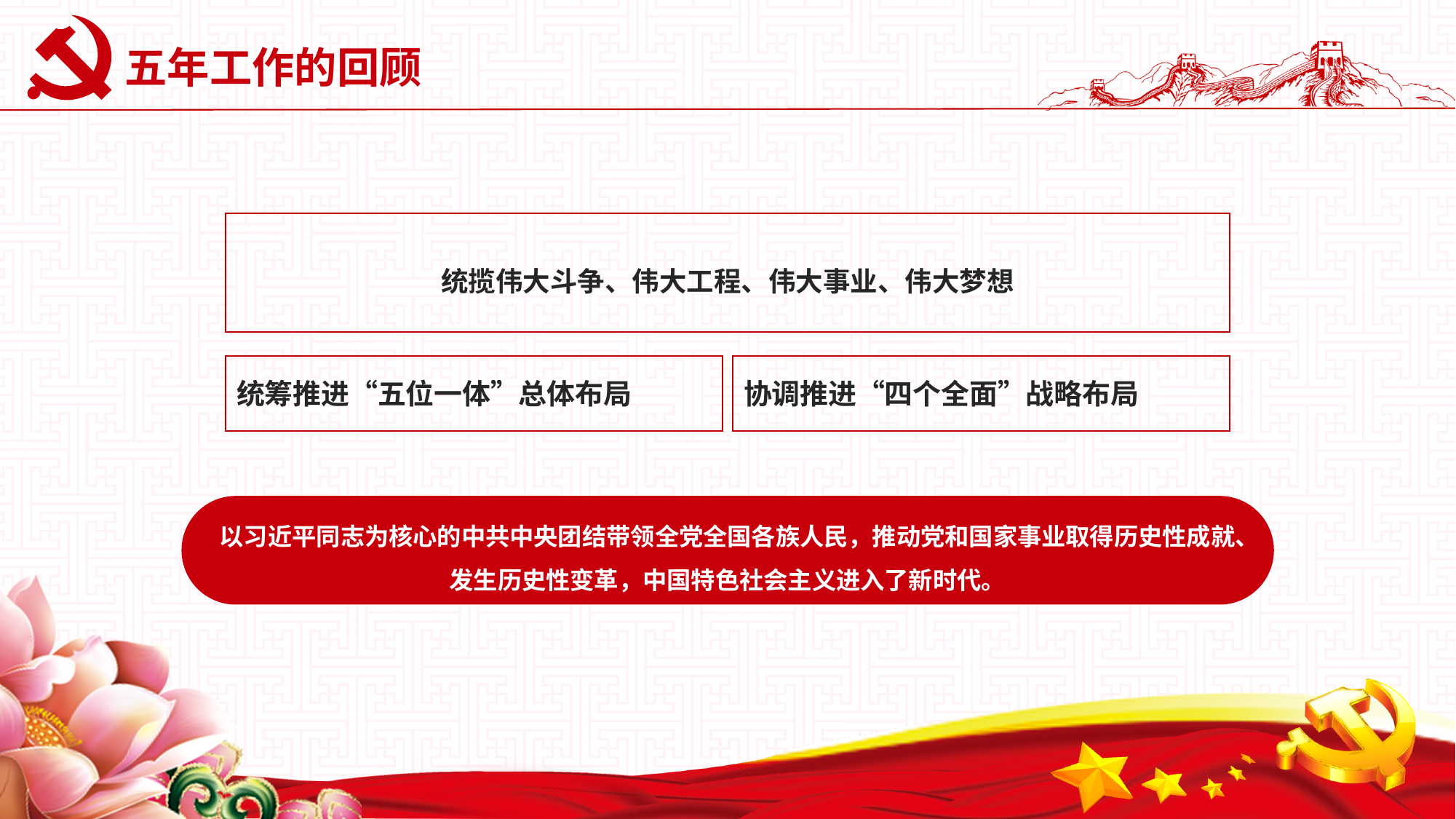

# 五年工作的回顾
统揽伟大斗争、伟大工程、伟大事业、伟大梦想
统筹推进“五位一体”总体布局
协调推进“四个全面”战略布局
以习近平同志为核心的中共中央团结带领全党全国各族人民，推动党和国家事业取得历史性成就、发生历史性变革，中国特色社会主义进入了新时代。